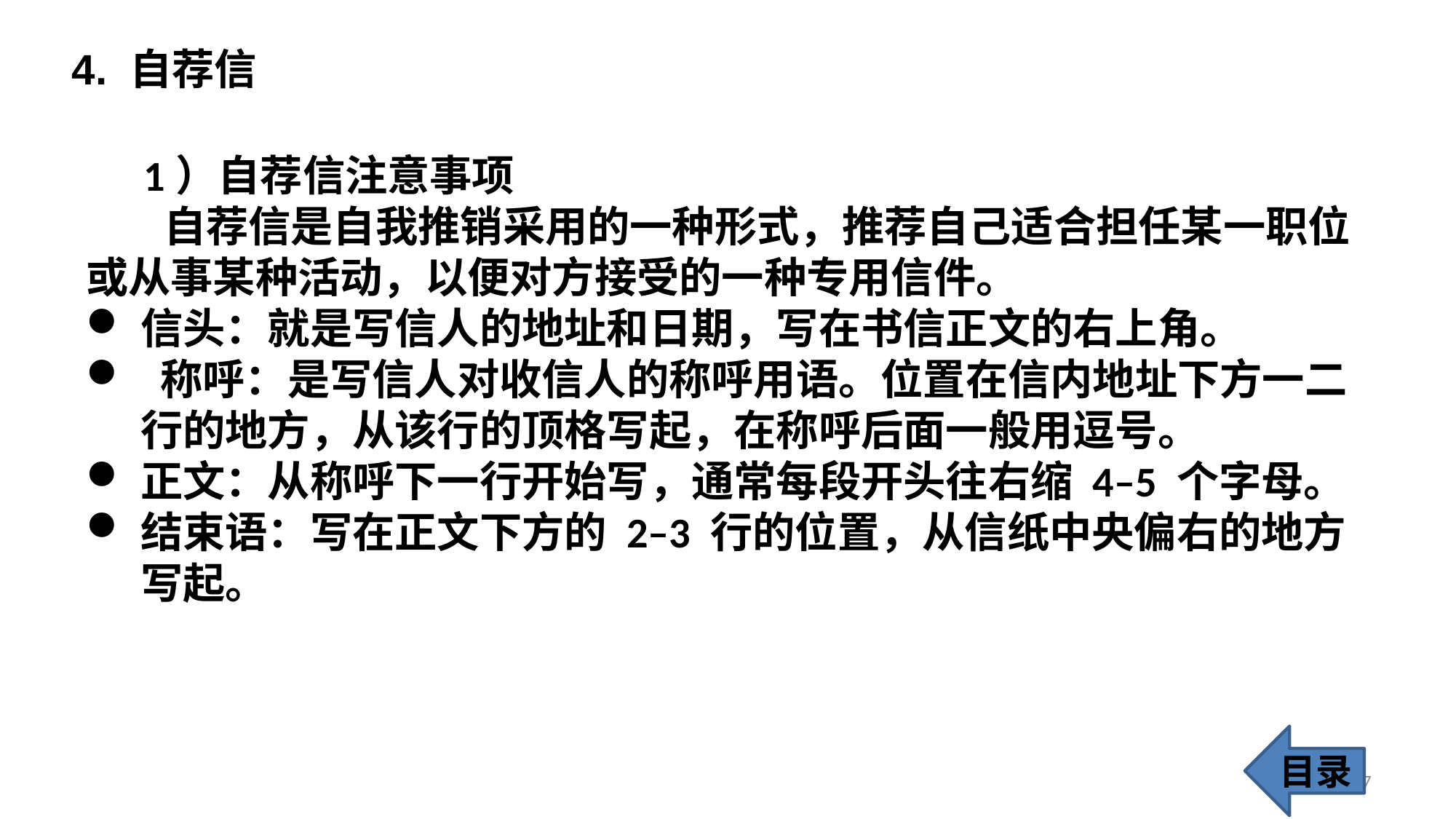

4. 自荐信
      1）自荐信注意事项
       自荐信是自我推销采用的一种形式，推荐自己适合担任某一职位或从事某种活动，以便对方接受的一种专用信件。
信头：就是写信人的地址和日期，写在书信正文的右上角。
 称呼：是写信人对收信人的称呼用语。位置在信内地址下方一二行的地方，从该行的顶格写起，在称呼后面一般用逗号。
正文：从称呼下一行开始写，通常每段开头往右缩 4–5 个字母。
结束语：写在正文下方的 2–3 行的位置，从信纸中央偏右的地方写起。
目录
27